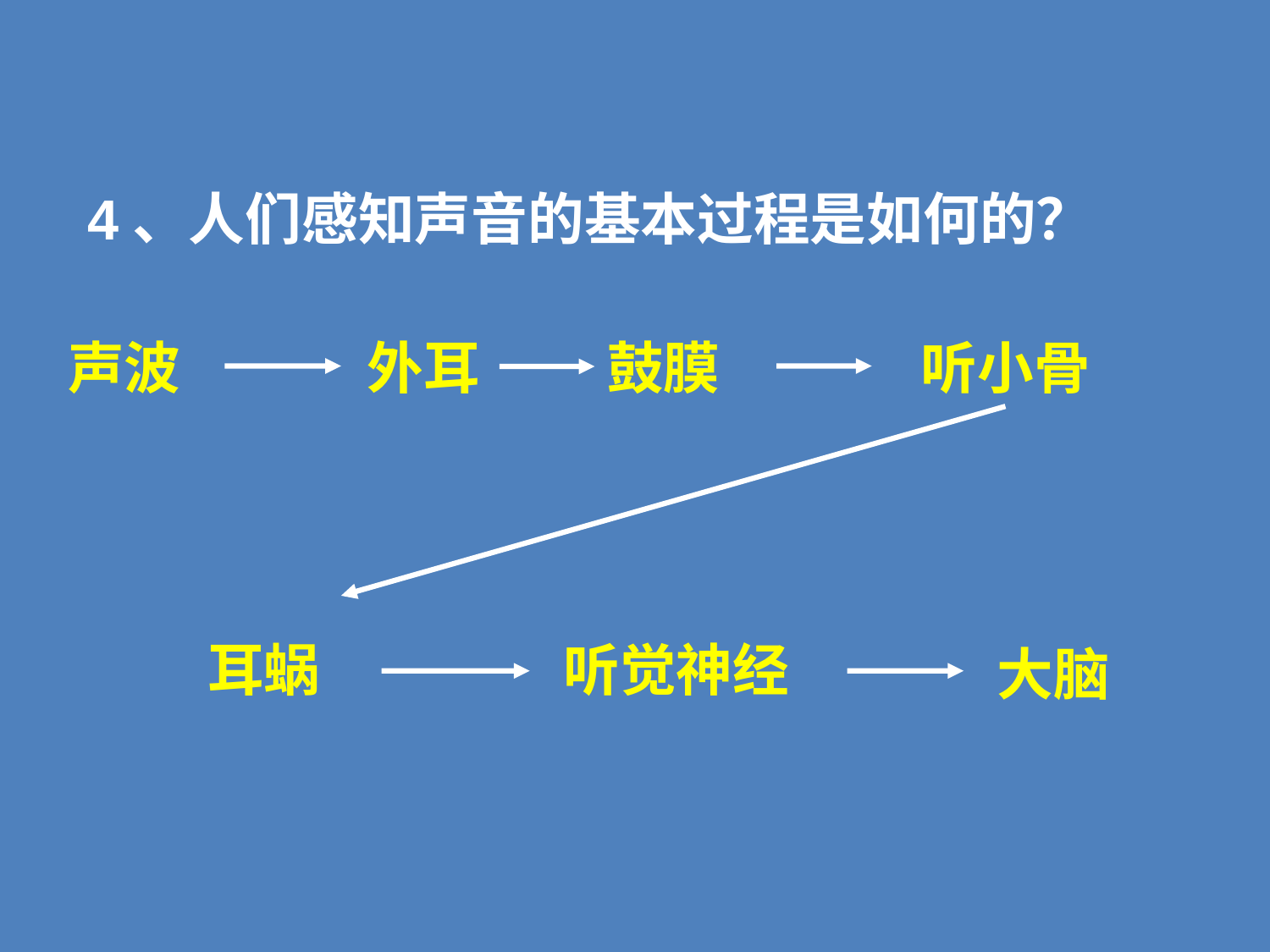

4、人们感知声音的基本过程是如何的？
声波
外耳
鼓膜
听小骨

耳蜗
听觉神经
大脑